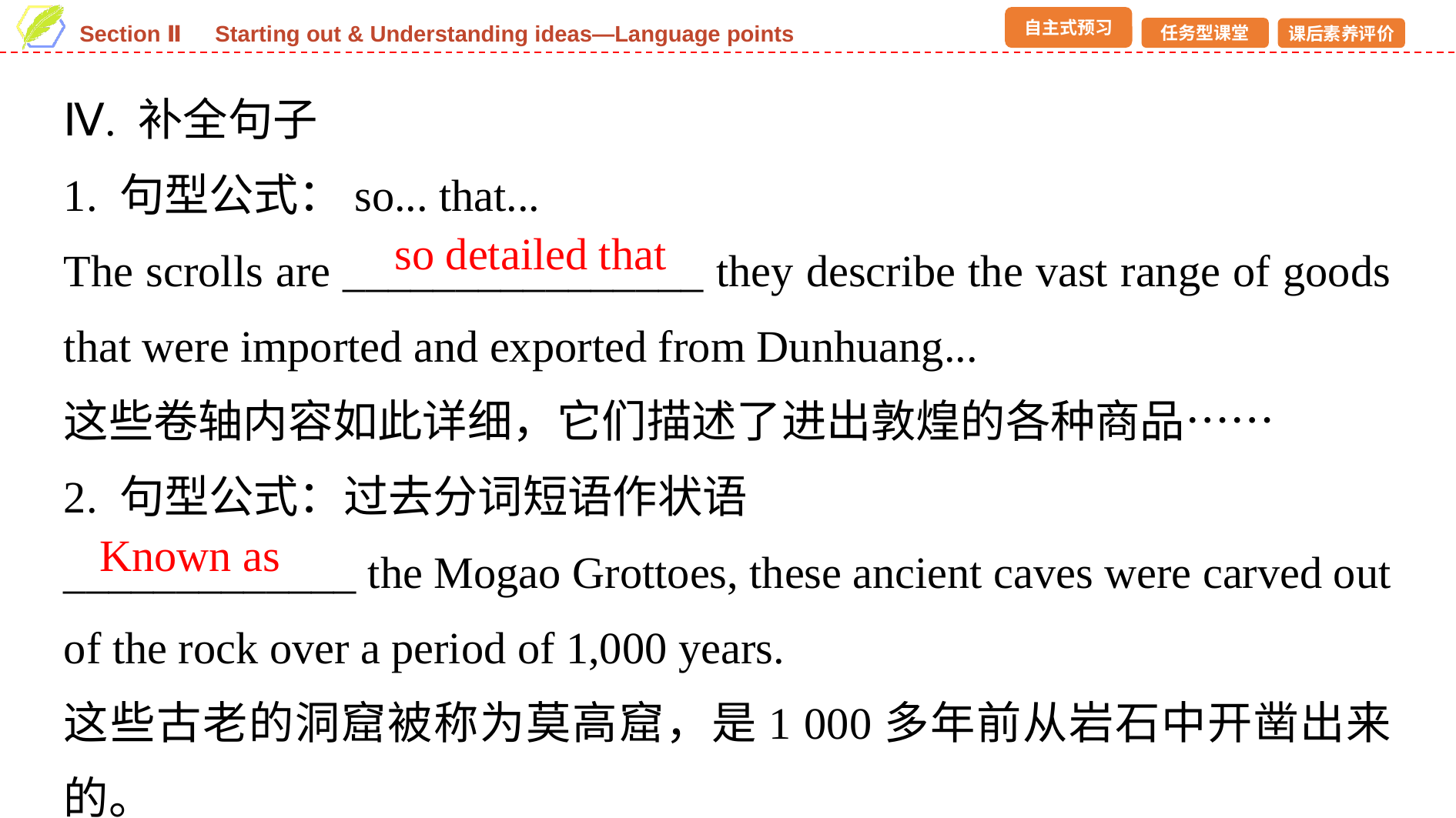

Ⅳ. 补全句子
1. 句型公式：so... that...
The scrolls are ________________ they describe the vast range of goods that were imported and exported from Dunhuang...
这些卷轴内容如此详细，它们描述了进出敦煌的各种商品……
2. 句型公式：过去分词短语作状语
_____________ the Mogao Grottoes, these ancient caves were carved out of the rock over a period of 1,000 years.
这些古老的洞窟被称为莫高窟，是1 000多年前从岩石中开凿出来的。
so detailed that
Known as